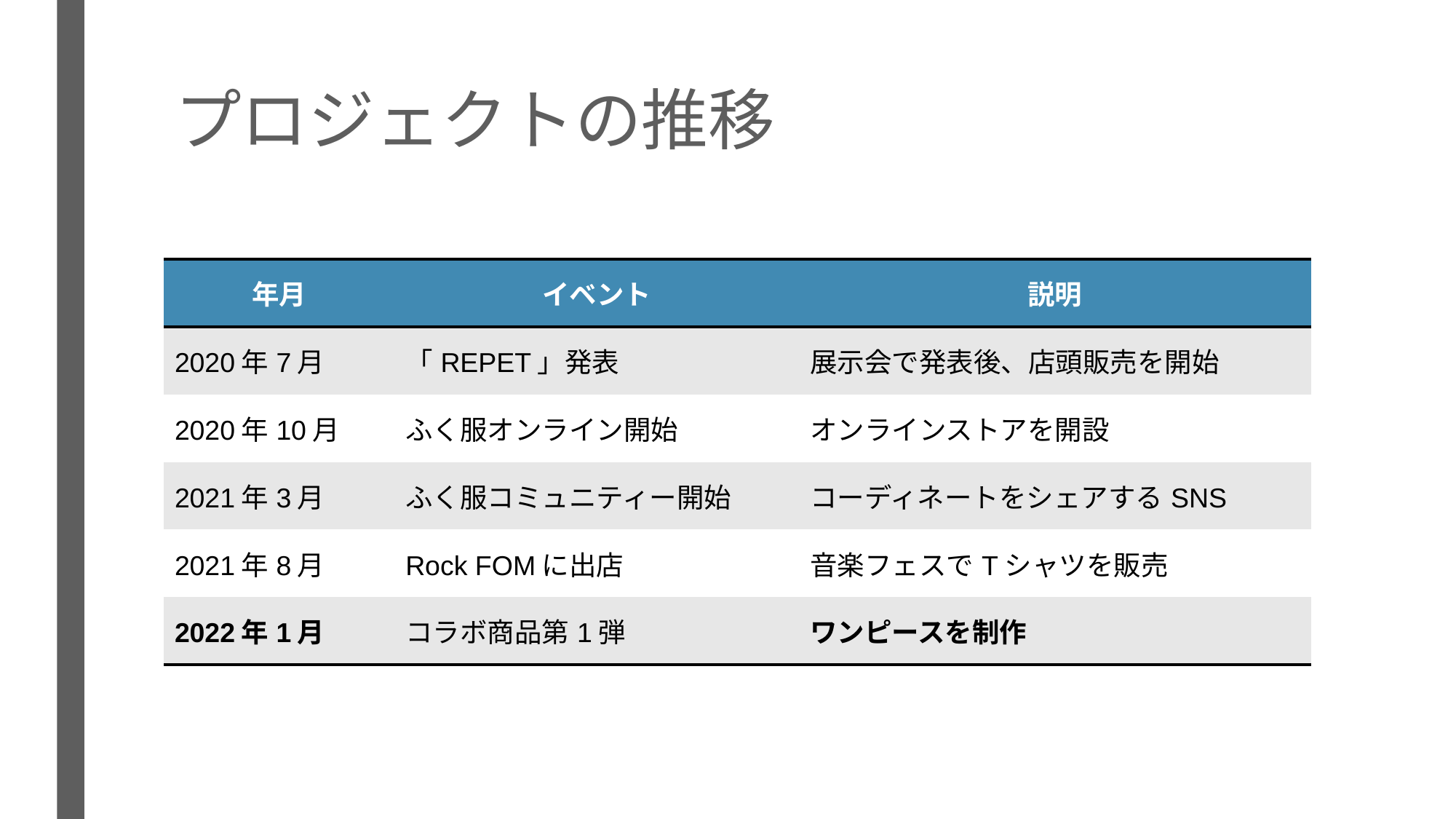

# プロジェクトの推移
| 年月 | イベント | 説明 |
| --- | --- | --- |
| 2020年7月 | 「REPET」発表 | 展示会で発表後、店頭販売を開始 |
| 2020年10月 | ふく服オンライン開始 | オンラインストアを開設 |
| 2021年3月 | ふく服コミュニティー開始 | コーディネートをシェアするSNS |
| 2021年8月 | Rock FOMに出店 | 音楽フェスでTシャツを販売 |
| 2022年1月 | コラボ商品第1弾 | ワンピースを制作 |